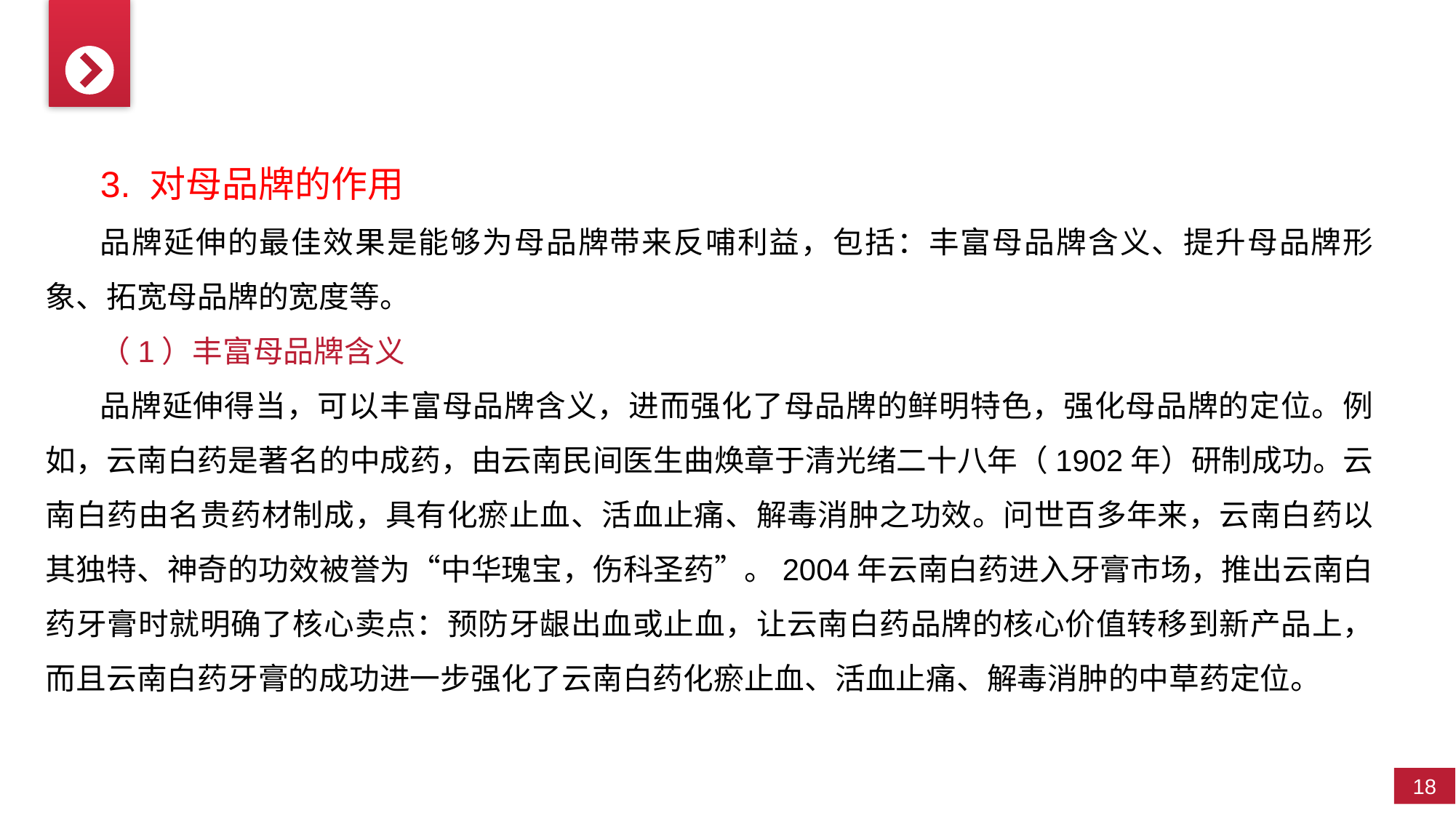

3. 对母品牌的作用
品牌延伸的最佳效果是能够为母品牌带来反哺利益，包括：丰富母品牌含义、提升母品牌形象、拓宽母品牌的宽度等。
（1）丰富母品牌含义
品牌延伸得当，可以丰富母品牌含义，进而强化了母品牌的鲜明特色，强化母品牌的定位。例如，云南白药是著名的中成药，由云南民间医生曲焕章于清光绪二十八年（1902年）研制成功。云南白药由名贵药材制成，具有化瘀止血、活血止痛、解毒消肿之功效。问世百多年来，云南白药以其独特、神奇的功效被誉为“中华瑰宝，伤科圣药”。2004年云南白药进入牙膏市场，推出云南白药牙膏时就明确了核心卖点：预防牙龈出血或止血，让云南白药品牌的核心价值转移到新产品上，而且云南白药牙膏的成功进一步强化了云南白药化瘀止血、活血止痛、解毒消肿的中草药定位。